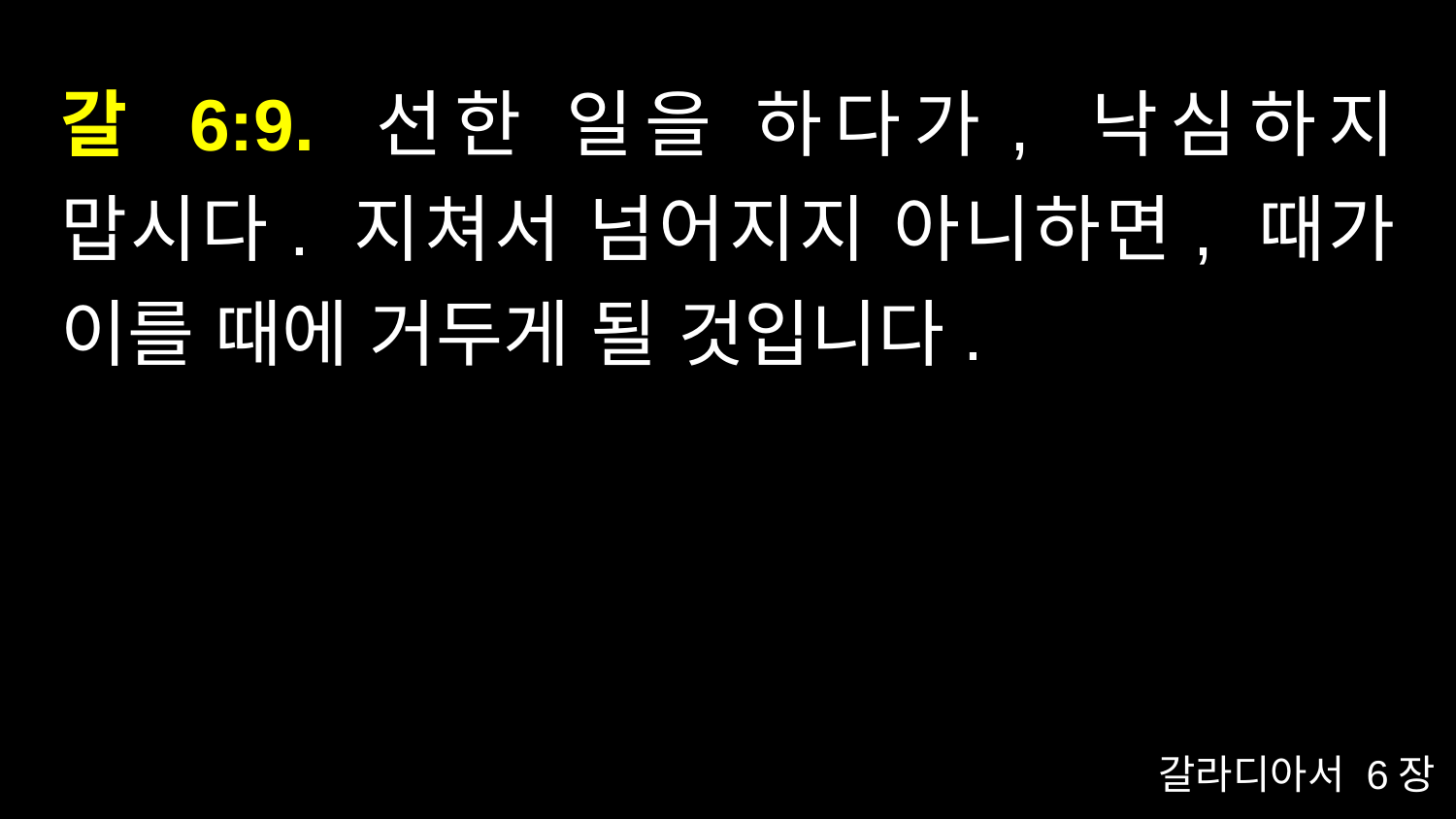

# 갈 6:9. 선한 일을 하다가, 낙심하지 맙시다. 지쳐서 넘어지지 아니하면, 때가 이를 때에 거두게 될 것입니다.
갈라디아서 6장